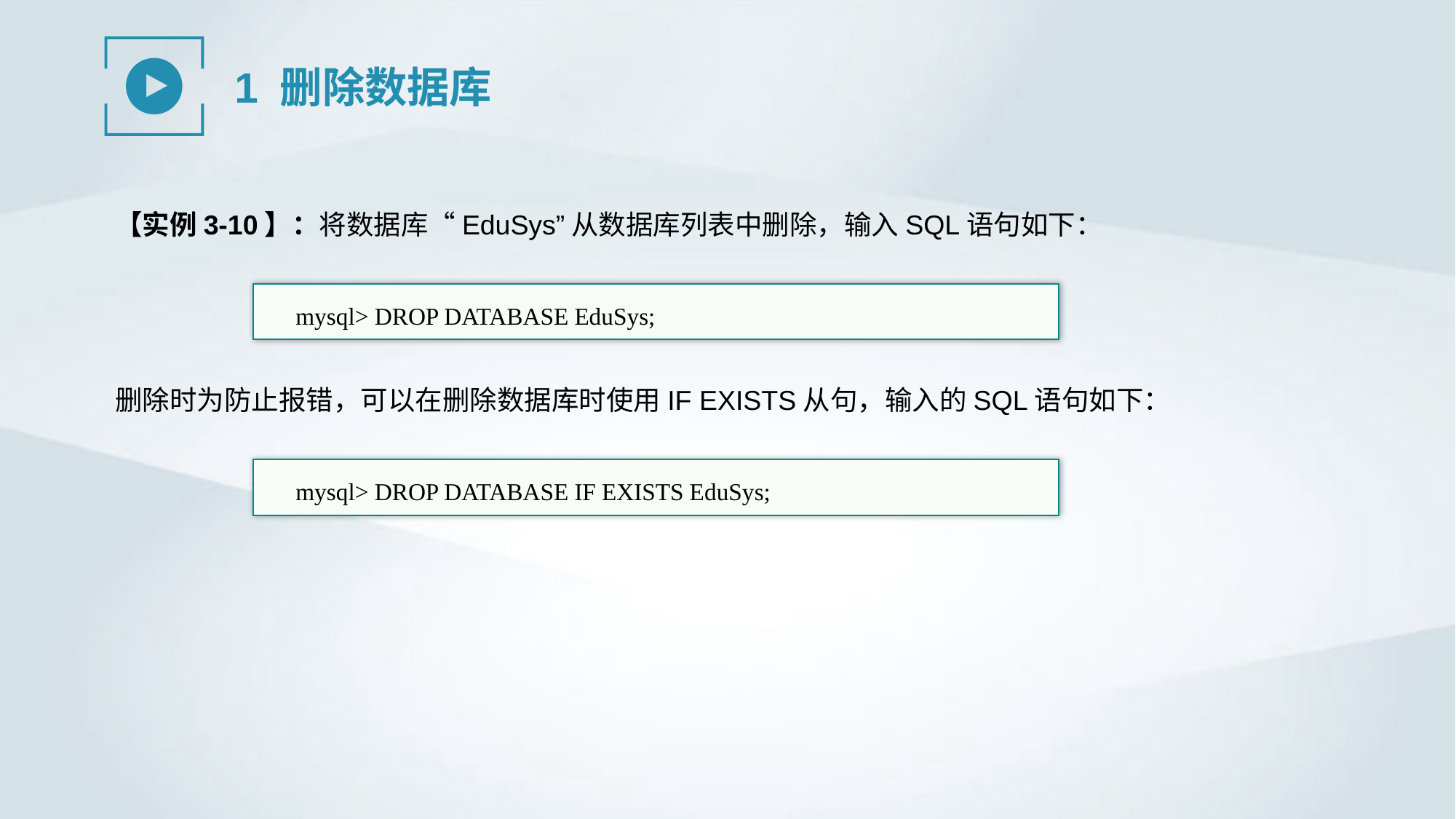

1 删除数据库
【实例3-10】：将数据库“EduSys”从数据库列表中删除，输入SQL语句如下：
mysql> DROP DATABASE EduSys;
删除时为防止报错，可以在删除数据库时使用IF EXISTS从句，输入的SQL语句如下：
mysql> DROP DATABASE IF EXISTS EduSys;